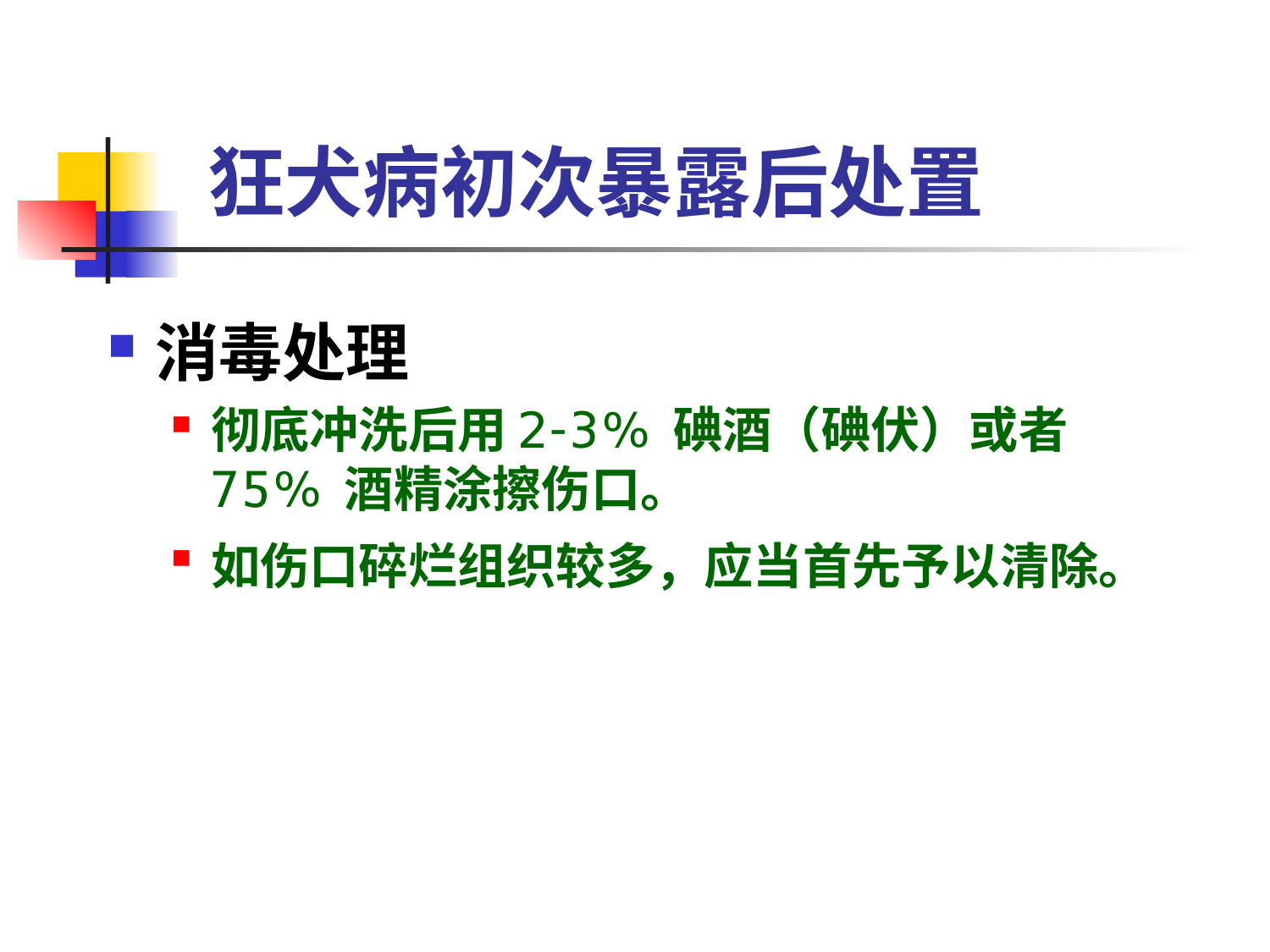

# 狂犬病初次暴露后处置
消毒处理
彻底冲洗后用2-3%碘酒（碘伏）或者75%酒精涂擦伤口。
如伤口碎烂组织较多，应当首先予以清除。